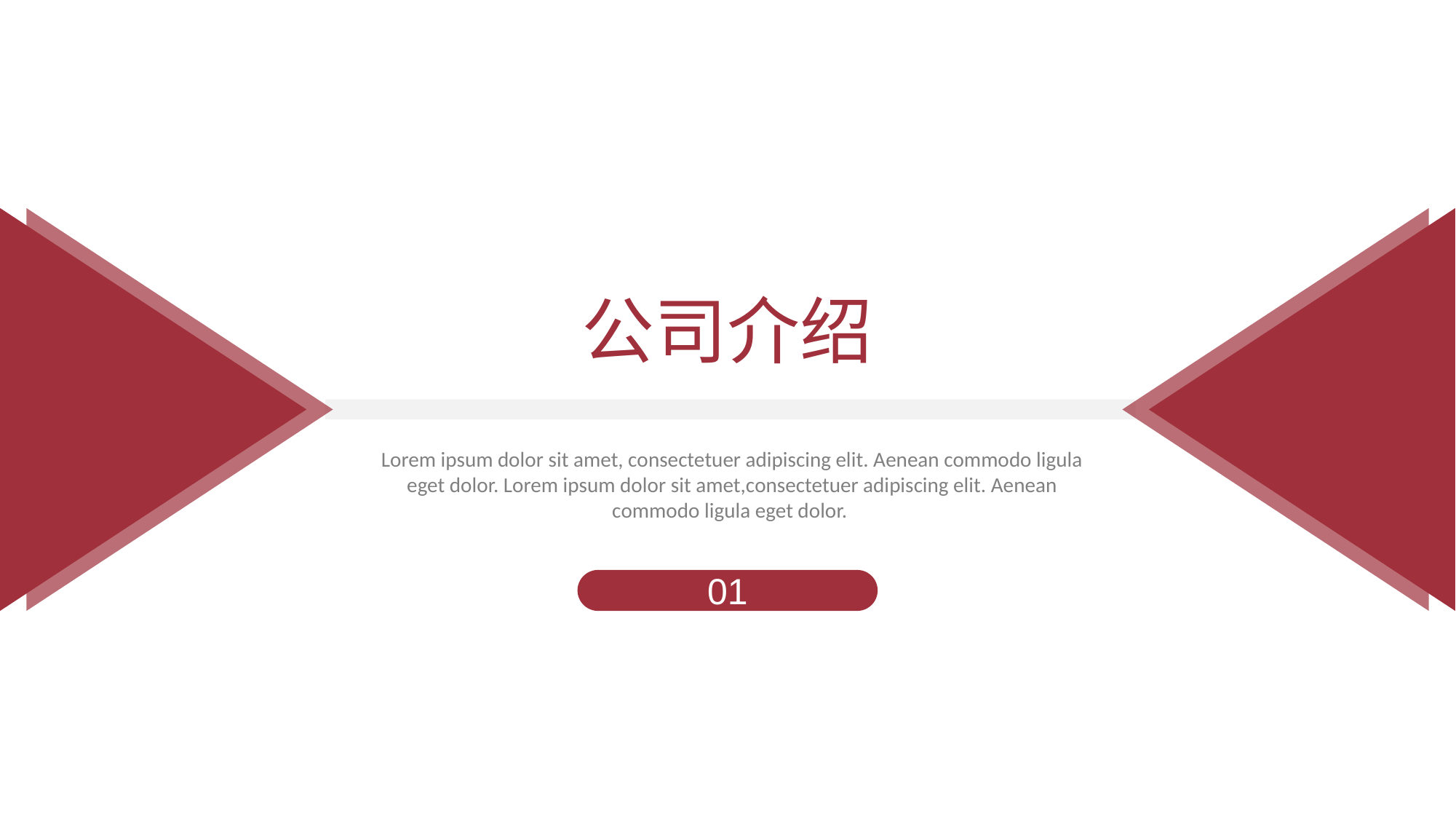

公司介绍

Lorem ipsum dolor sit amet, consectetuer adipiscing elit. Aenean commodo ligula eget dolor. Lorem ipsum dolor sit amet,consectetuer adipiscing elit. Aenean commodo ligula eget dolor.
01